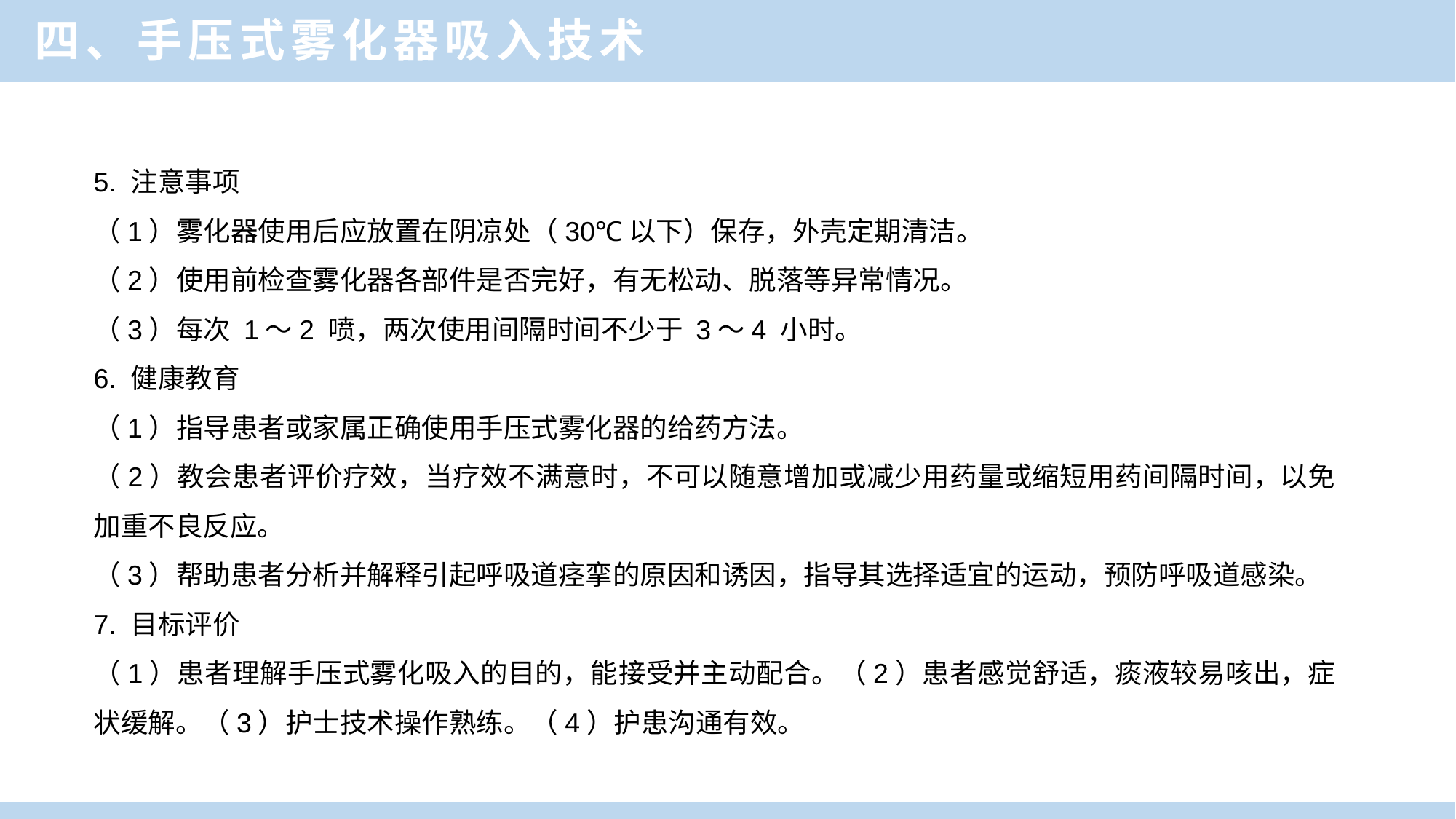

四、手压式雾化器吸入技术
5. 注意事项
（1）雾化器使用后应放置在阴凉处（30℃以下）保存，外壳定期清洁。
（2）使用前检查雾化器各部件是否完好，有无松动、脱落等异常情况。
（3）每次 1～2 喷，两次使用间隔时间不少于 3～4 小时。
6. 健康教育
（1）指导患者或家属正确使用手压式雾化器的给药方法。
（2）教会患者评价疗效，当疗效不满意时，不可以随意增加或减少用药量或缩短用药间隔时间，以免加重不良反应。
（3）帮助患者分析并解释引起呼吸道痉挛的原因和诱因，指导其选择适宜的运动，预防呼吸道感染。
7. 目标评价
（1）患者理解手压式雾化吸入的目的，能接受并主动配合。（2）患者感觉舒适，痰液较易咳出，症状缓解。（3）护士技术操作熟练。（4）护患沟通有效。